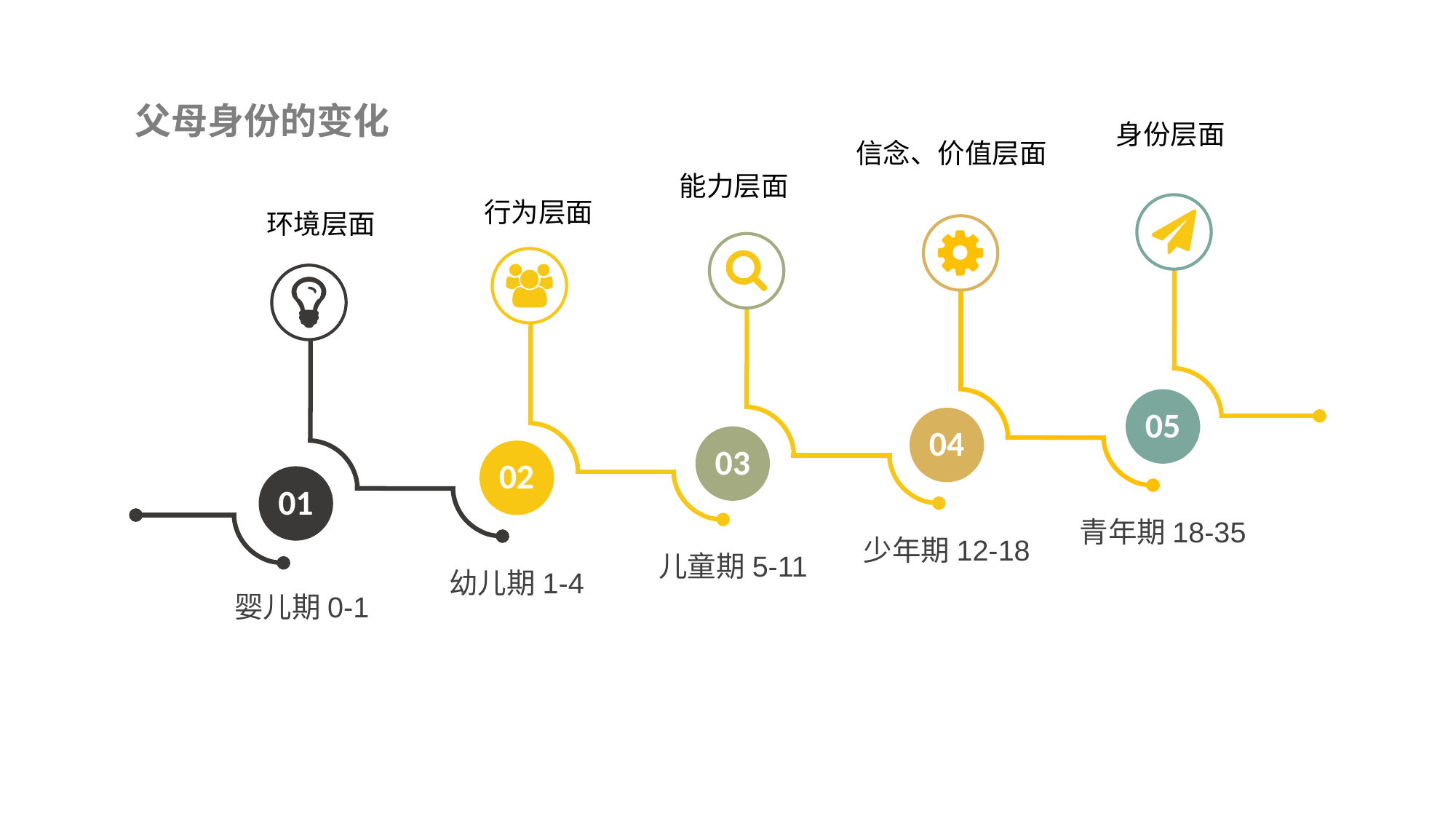

父母身份的变化
身份层面
信念、价值层面
能力层面
行为层面

05
04
03
02

01
青年期18-35
少年期12-18
儿童期5-11
幼儿期1-4
婴儿期0-1
环境层面